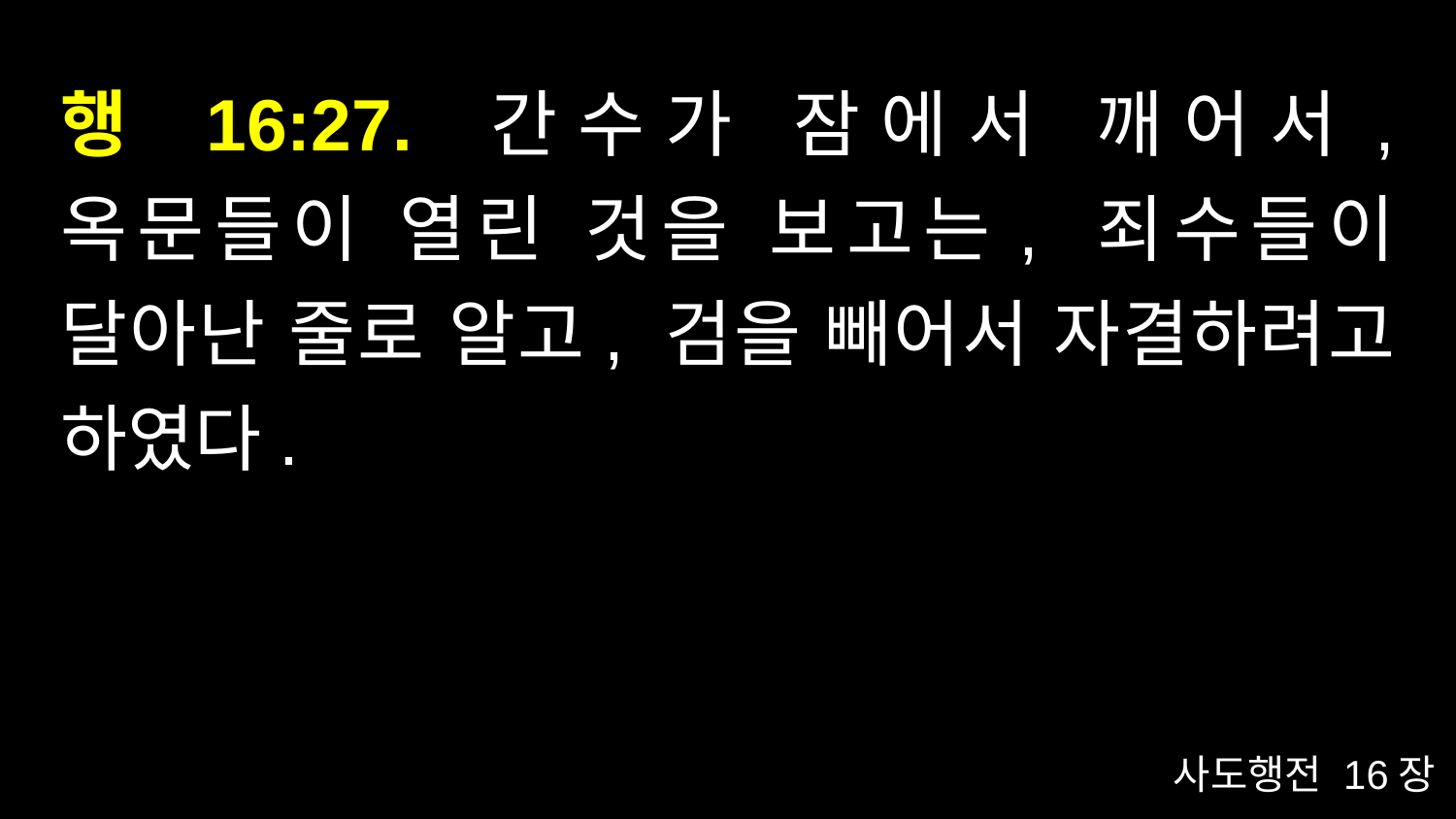

# 행 16:27. 간수가 잠에서 깨어서, 옥문들이 열린 것을 보고는, 죄수들이 달아난 줄로 알고, 검을 빼어서 자결하려고 하였다.
사도행전 16장